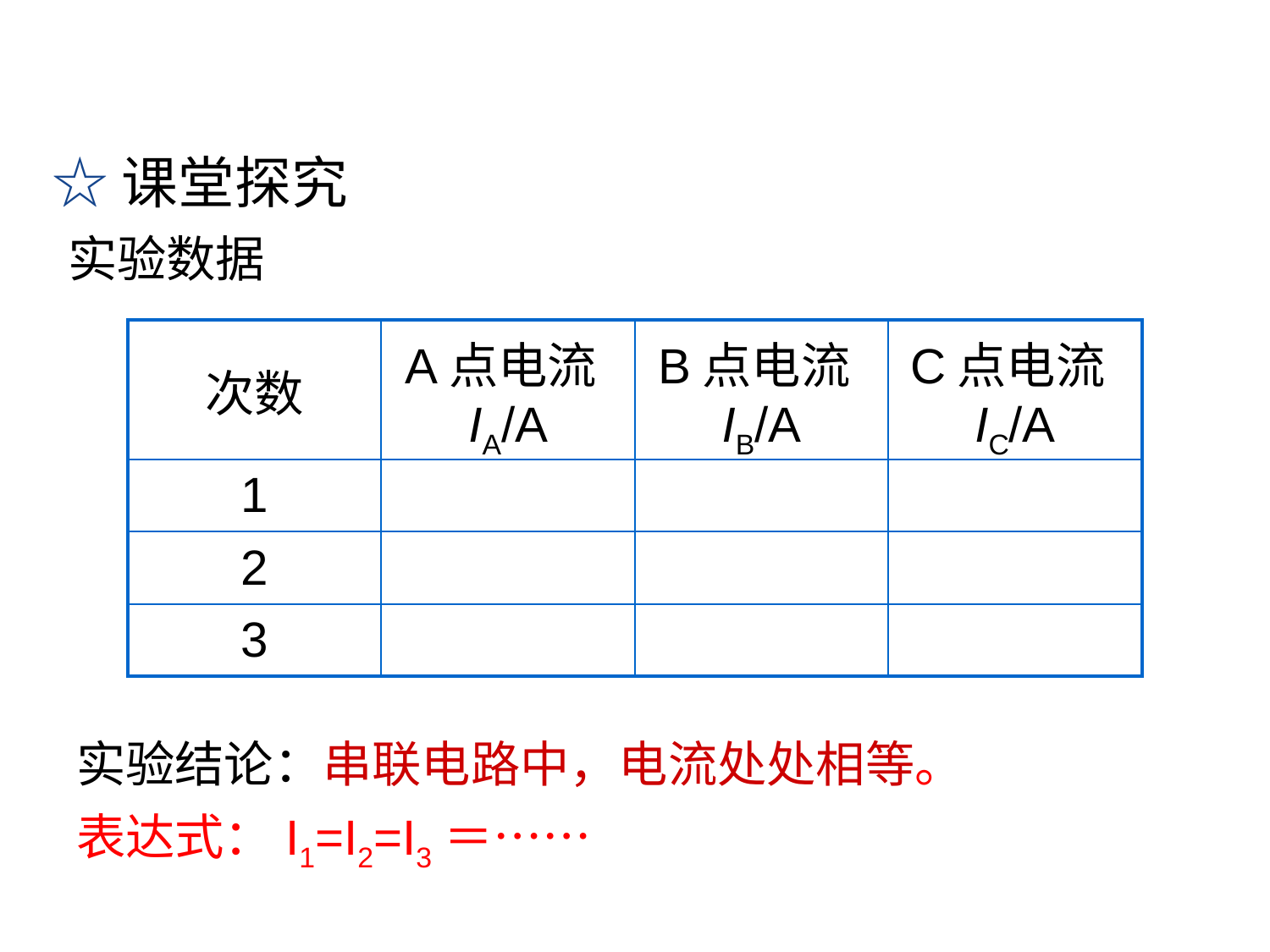

☆课堂探究
实验数据
| 次数 | A点电流IA/A | B点电流IB/A | C点电流IC/A |
| --- | --- | --- | --- |
| 1 |  |  |  |
| 2 |  |  |  |
| 3 |  |  |  |
实验结论：串联电路中，电流处处相等。
表达式：I1=I2=I3＝……